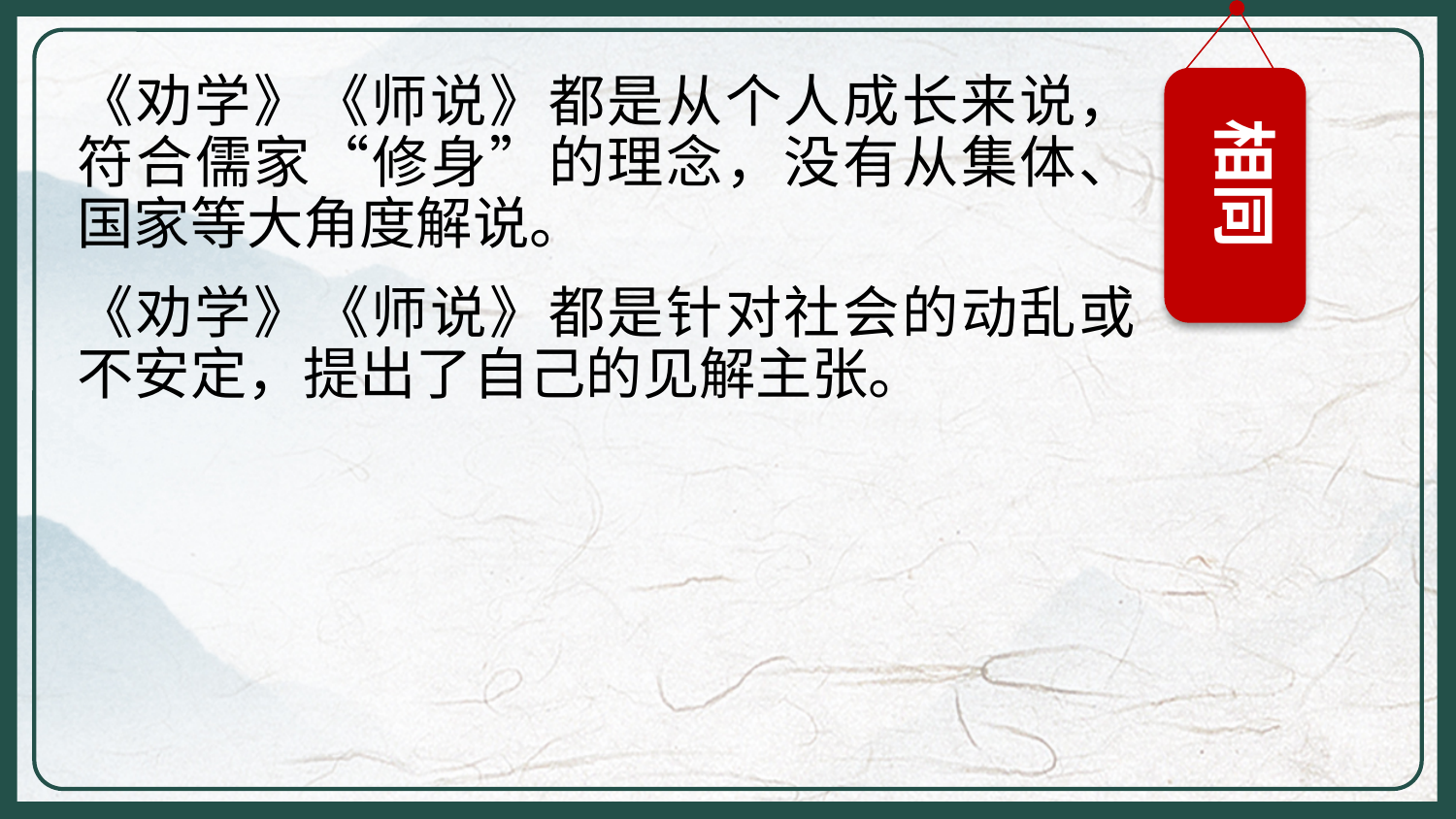

相同
《劝学》《师说》都是从个人成长来说，符合儒家“修身”的理念，没有从集体、国家等大角度解说。
《劝学》《师说》都是针对社会的动乱或不安定，提出了自己的见解主张。